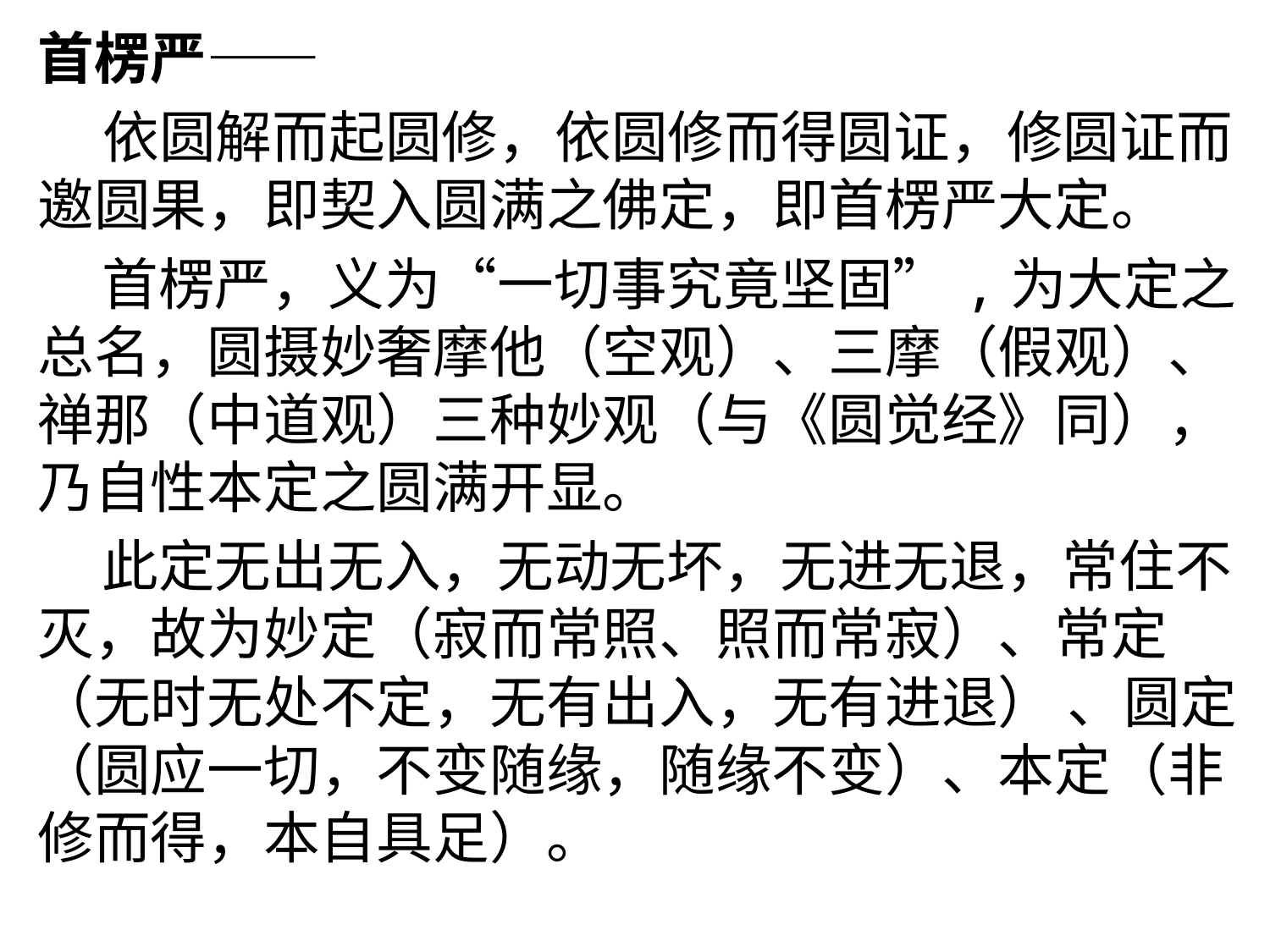

首楞严——
    依圆解而起圆修，依圆修而得圆证，修圆证而邀圆果，即契入圆满之佛定，即首楞严大定。
    首楞严，义为“一切事究竟坚固”,为大定之总名，圆摄妙奢摩他（空观）、三摩（假观）、禅那（中道观）三种妙观（与《圆觉经》同），乃自性本定之圆满开显。
    此定无出无入，无动无坏，无进无退，常住不灭，故为妙定（寂而常照、照而常寂）、常定（无时无处不定，无有出入，无有进退） 、圆定（圆应一切，不变随缘，随缘不变）、本定（非修而得，本自具足）。